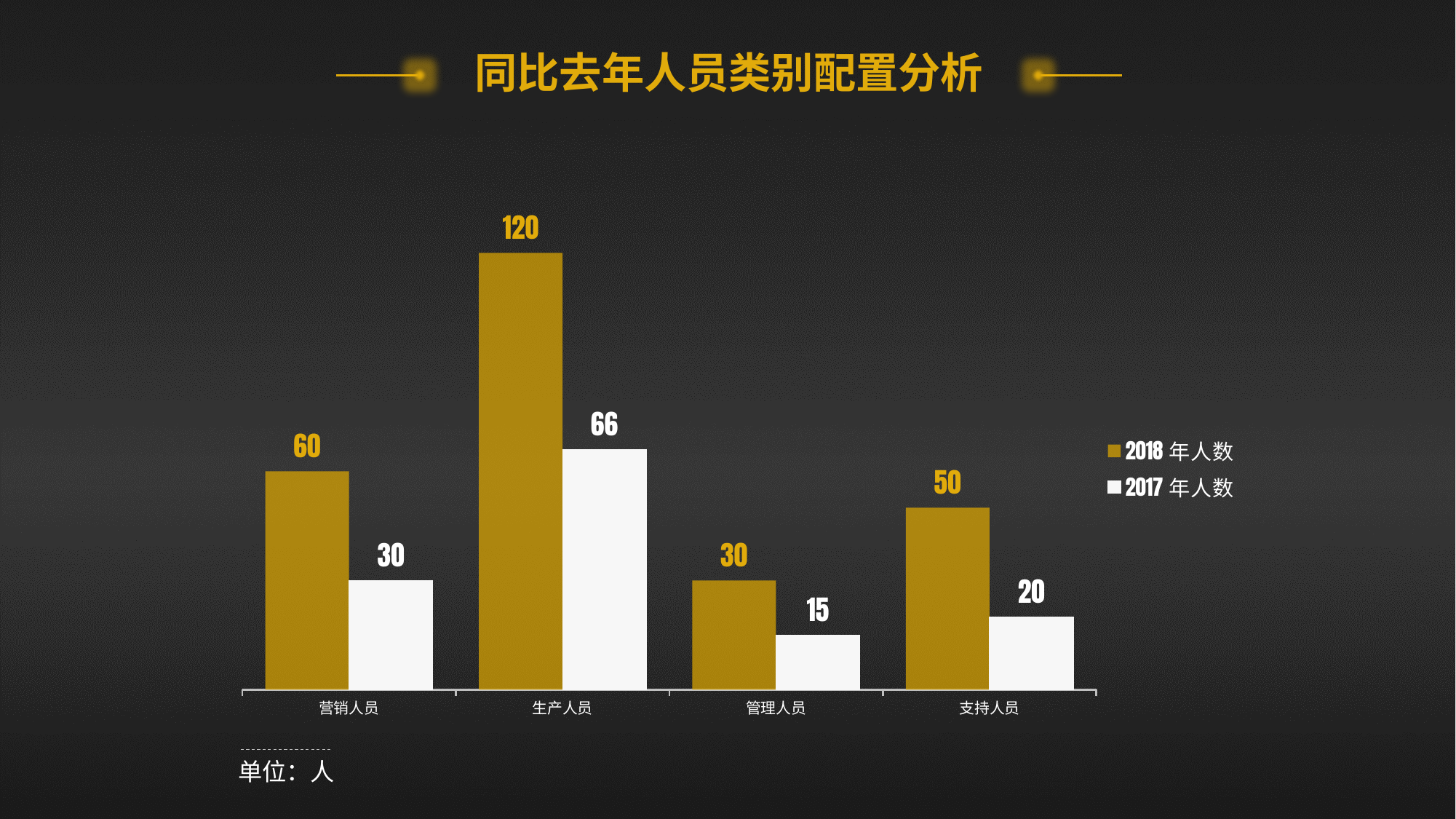

同比去年人员类别配置分析

### Chart

| Category | 2018年人数 | 2017年人数 |
|---|---|---|
| 营销人员 | 60.0 | 30.0 |
| 生产人员 | 120.0 | 66.0 |
| 管理人员 | 30.0 | 15.0 |
| 支持人员 | 50.0 | 20.0 |
单位：人